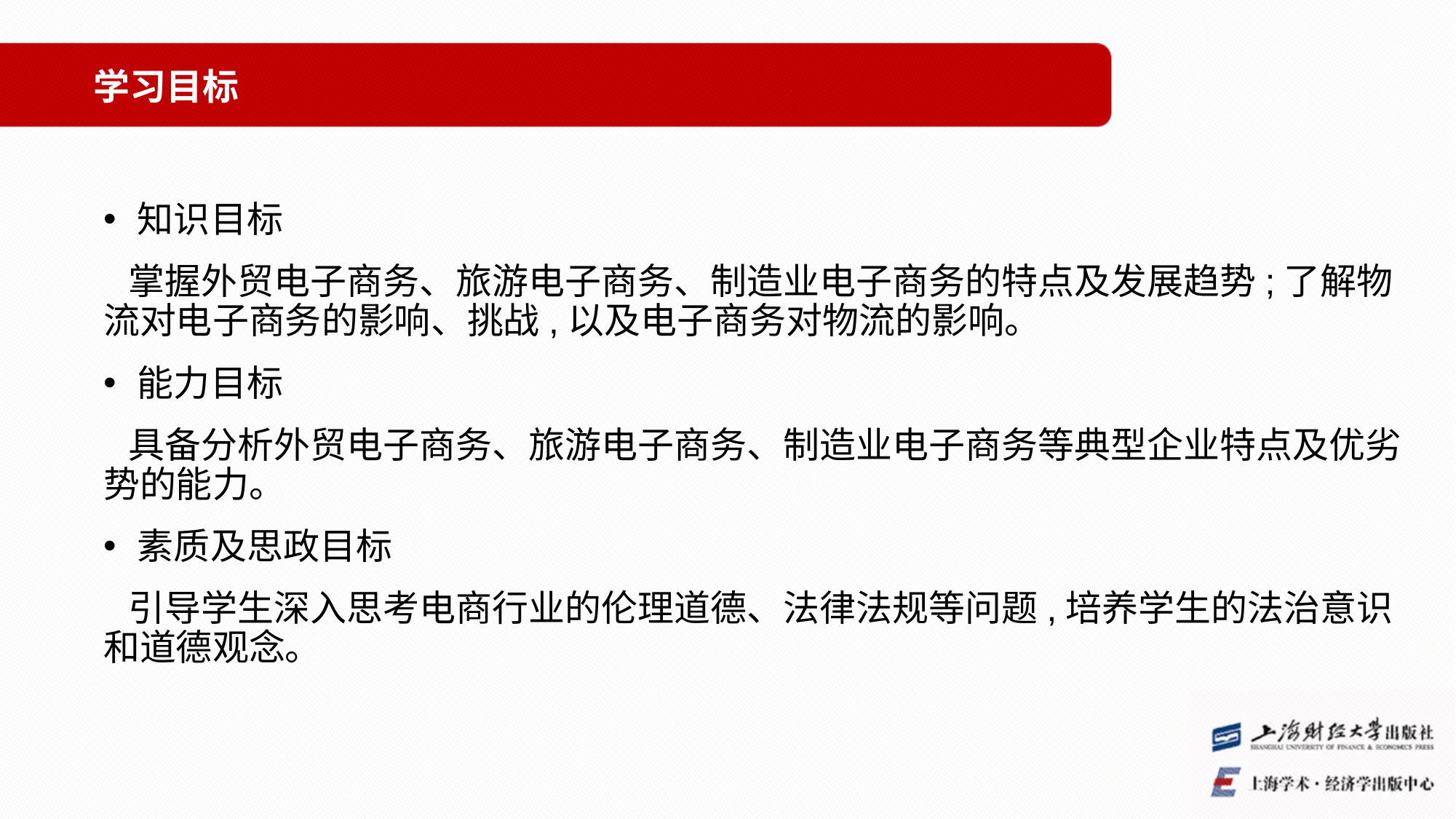

学习目标
知识目标
  掌握外贸电子商务、旅游电子商务、制造业电子商务的特点及发展趋势;了解物流对电子商务的影响、挑战,以及电子商务对物流的影响。
能力目标
  具备分析外贸电子商务、旅游电子商务、制造业电子商务等典型企业特点及优劣势的能力。
素质及思政目标
  引导学生深入思考电商行业的伦理道德、法律法规等问题,培养学生的法治意识和道德观念。